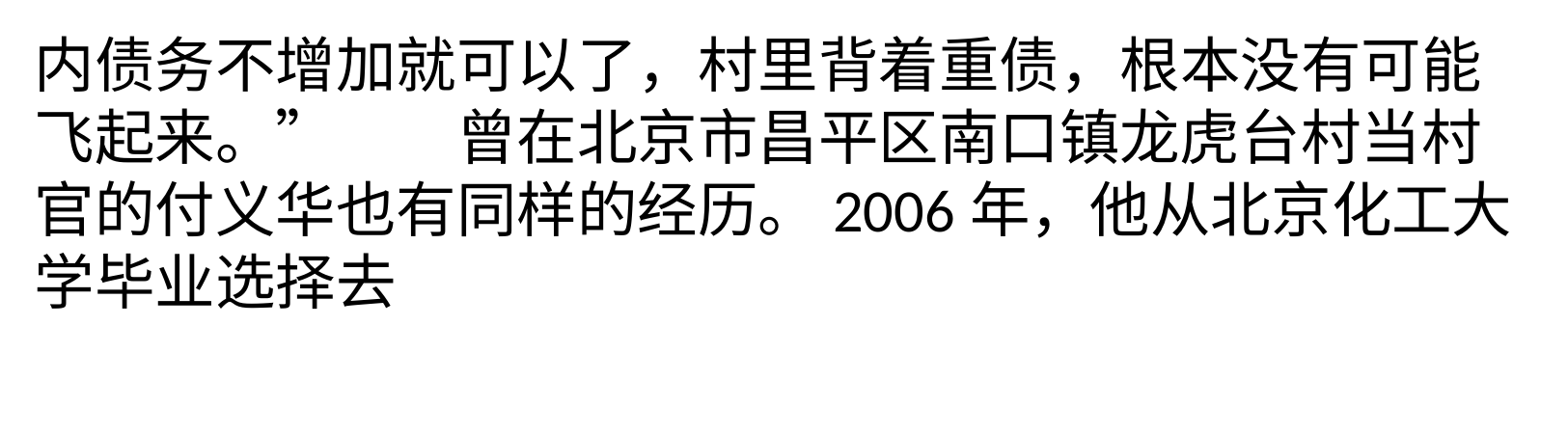

内债务不增加就可以了，村里背着重债，根本没有可能飞起来。”　　曾在北京市昌平区南口镇龙虎台村当村官的付义华也有同样的经历。2006年，他从北京化工大学毕业选择去